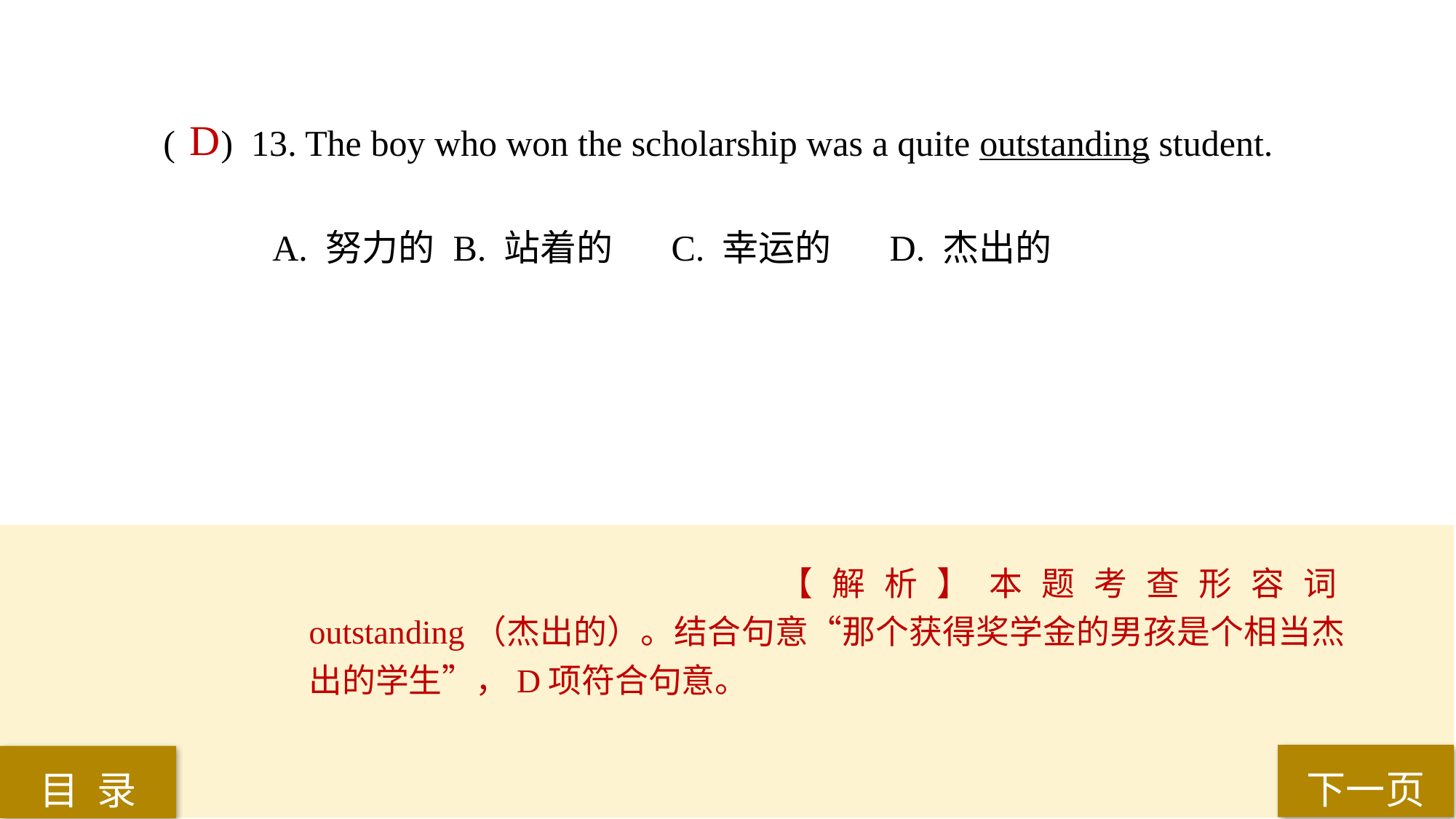

(     )  13. The boy who won the scholarship was a quite outstanding student.

A. 努力的	 B. 站着的	 C. 幸运的	 D. 杰出的
D
【解析】本题考查形容词outstanding（杰出的）。结合句意“那个获得奖学金的男孩是个相当杰出的学生”，D项符合句意。